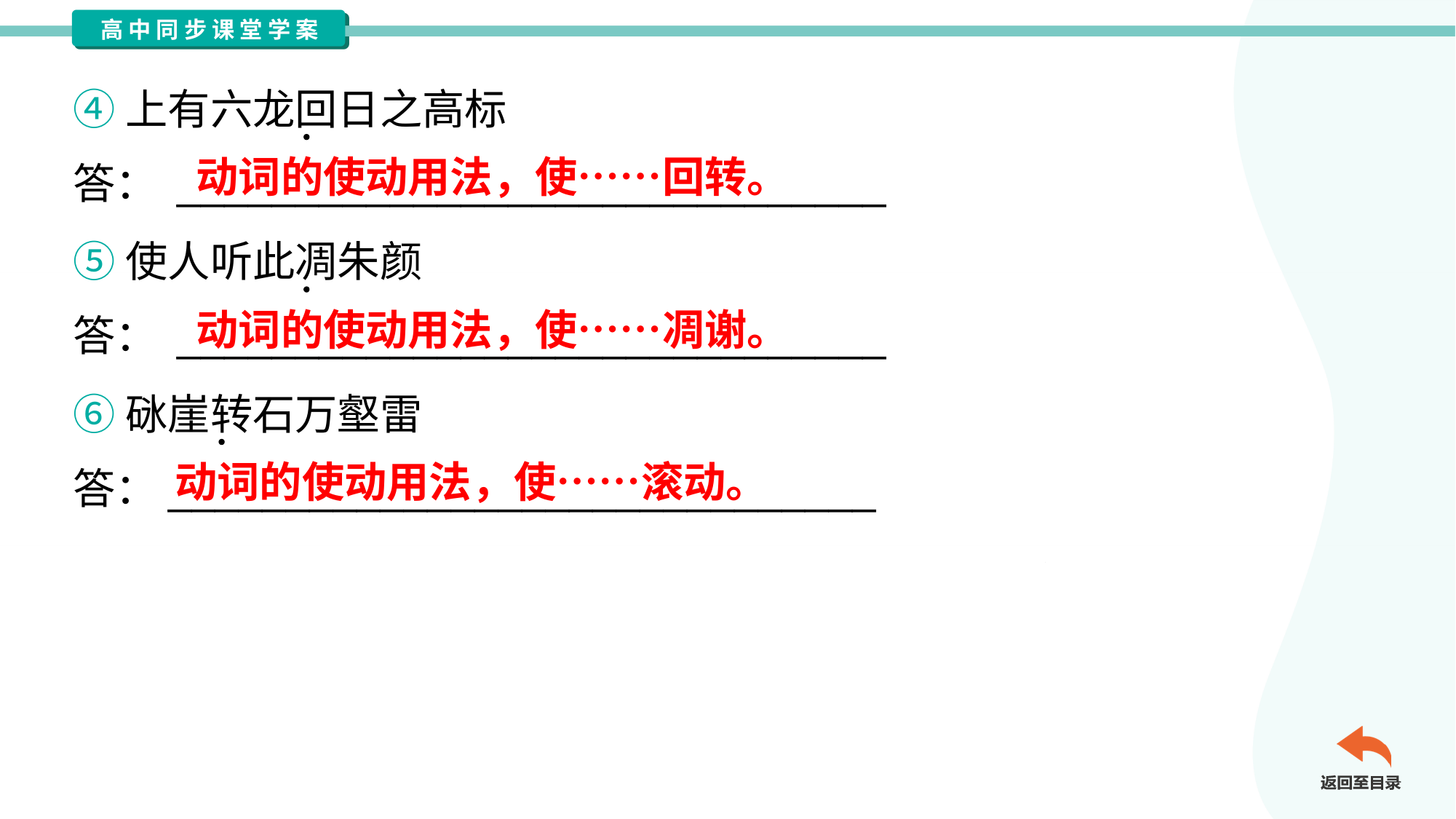

④上有六龙回日之高标
答： ______________________________
动词的使动用法，使……回转。

⑤使人听此凋朱颜
答： ______________________________
动词的使动用法，使……凋谢。

⑥砯崖转石万壑雷
答：______________________________
动词的使动用法，使……滚动。